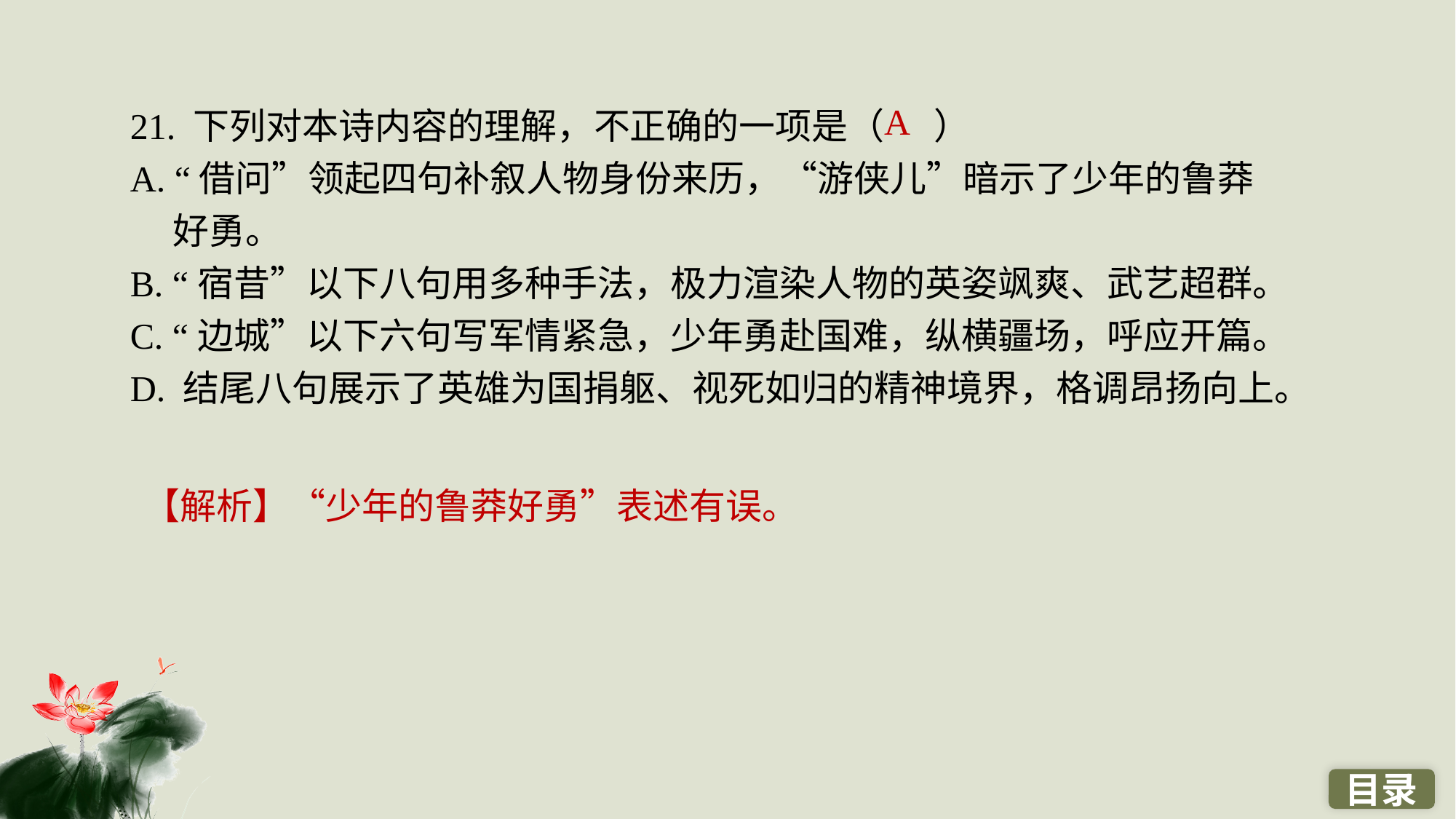

21. 下列对本诗内容的理解，不正确的一项是（      ）
A. “借问”领起四句补叙人物身份来历，“游侠儿”暗示了少年的鲁莽好勇。
B. “宿昔”以下八句用多种手法，极力渲染人物的英姿飒爽、武艺超群。
C. “边城”以下六句写军情紧急，少年勇赴国难，纵横疆场，呼应开篇。
D. 结尾八句展示了英雄为国捐躯、视死如归的精神境界，格调昂扬向上。
A
【解析】“少年的鲁莽好勇”表述有误。